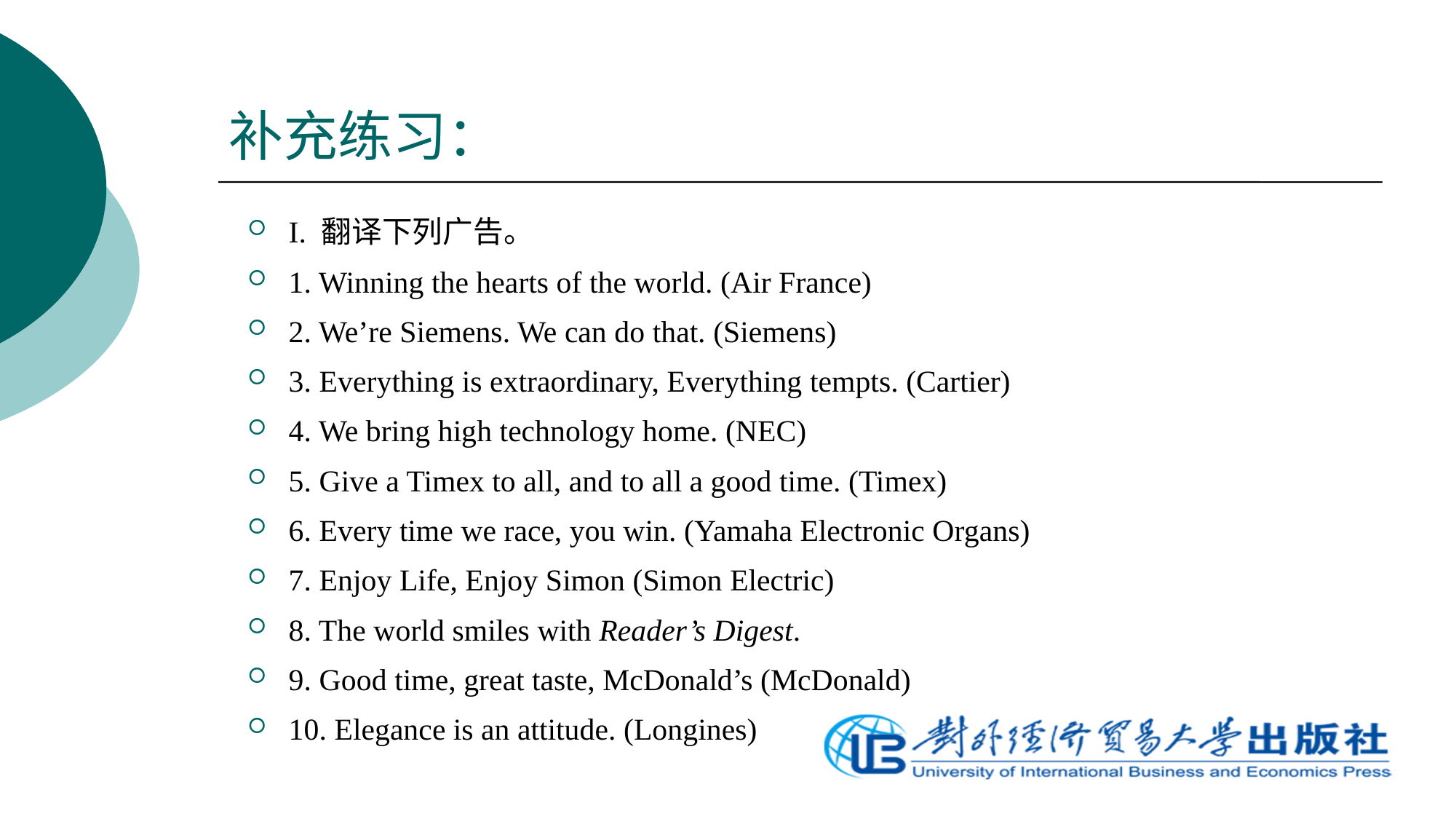

# 补充练习：
I. 翻译下列广告。
1. Winning the hearts of the world. (Air France)
2. We’re Siemens. We can do that. (Siemens)
3. Everything is extraordinary, Everything tempts. (Cartier)
4. We bring high technology home. (NEC)
5. Give a Timex to all, and to all a good time. (Timex)
6. Every time we race, you win. (Yamaha Electronic Organs)
7. Enjoy Life, Enjoy Simon (Simon Electric)
8. The world smiles with Reader’s Digest.
9. Good time, great taste, McDonald’s (McDonald)
10. Elegance is an attitude. (Longines)